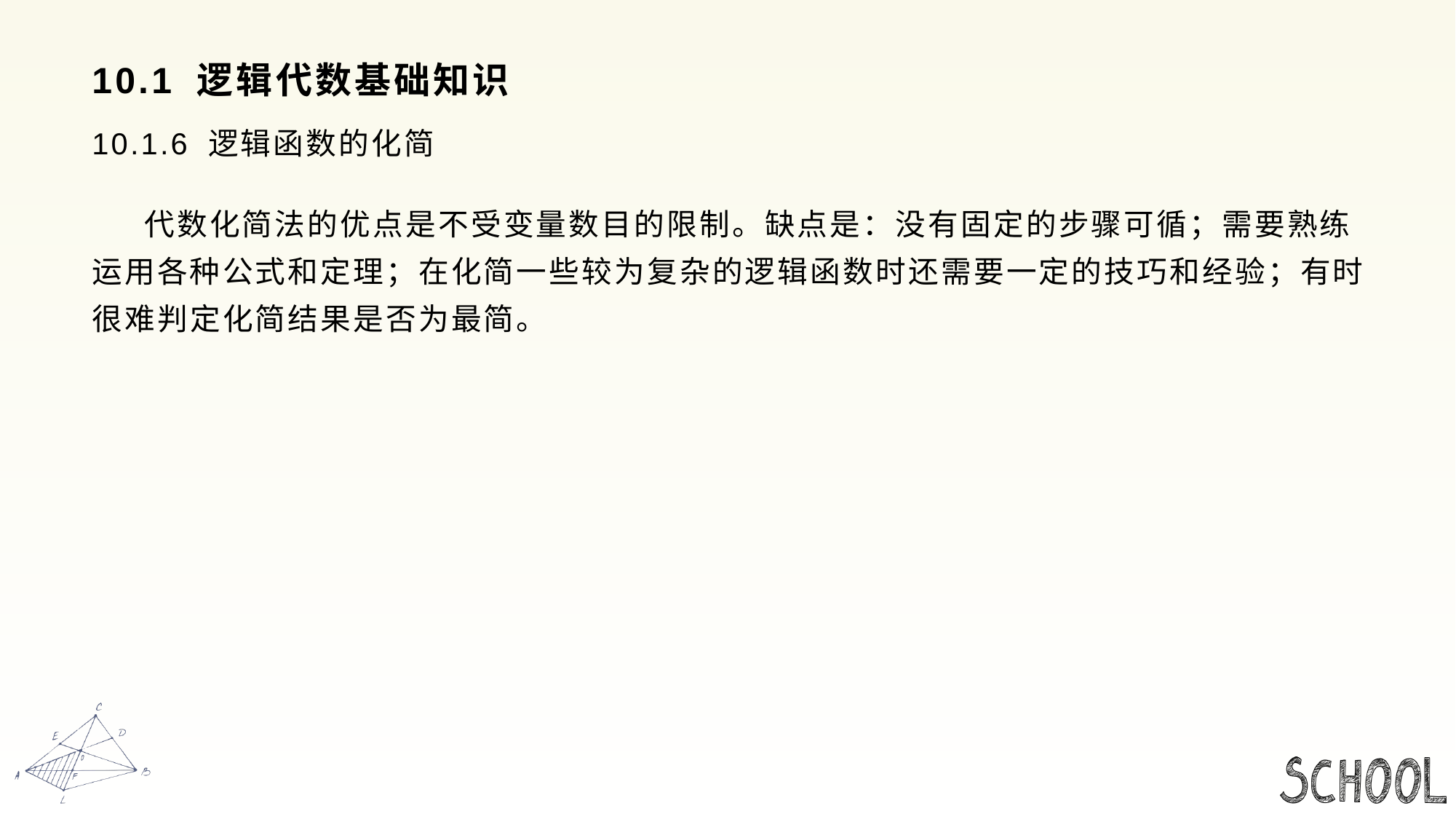

# 10.1 逻辑代数基础知识
10.1.6 逻辑函数的化简
     代数化简法的优点是不受变量数目的限制。缺点是：没有固定的步骤可循；需要熟练运用各种公式和定理；在化简一些较为复杂的逻辑函数时还需要一定的技巧和经验；有时很难判定化简结果是否为最简。